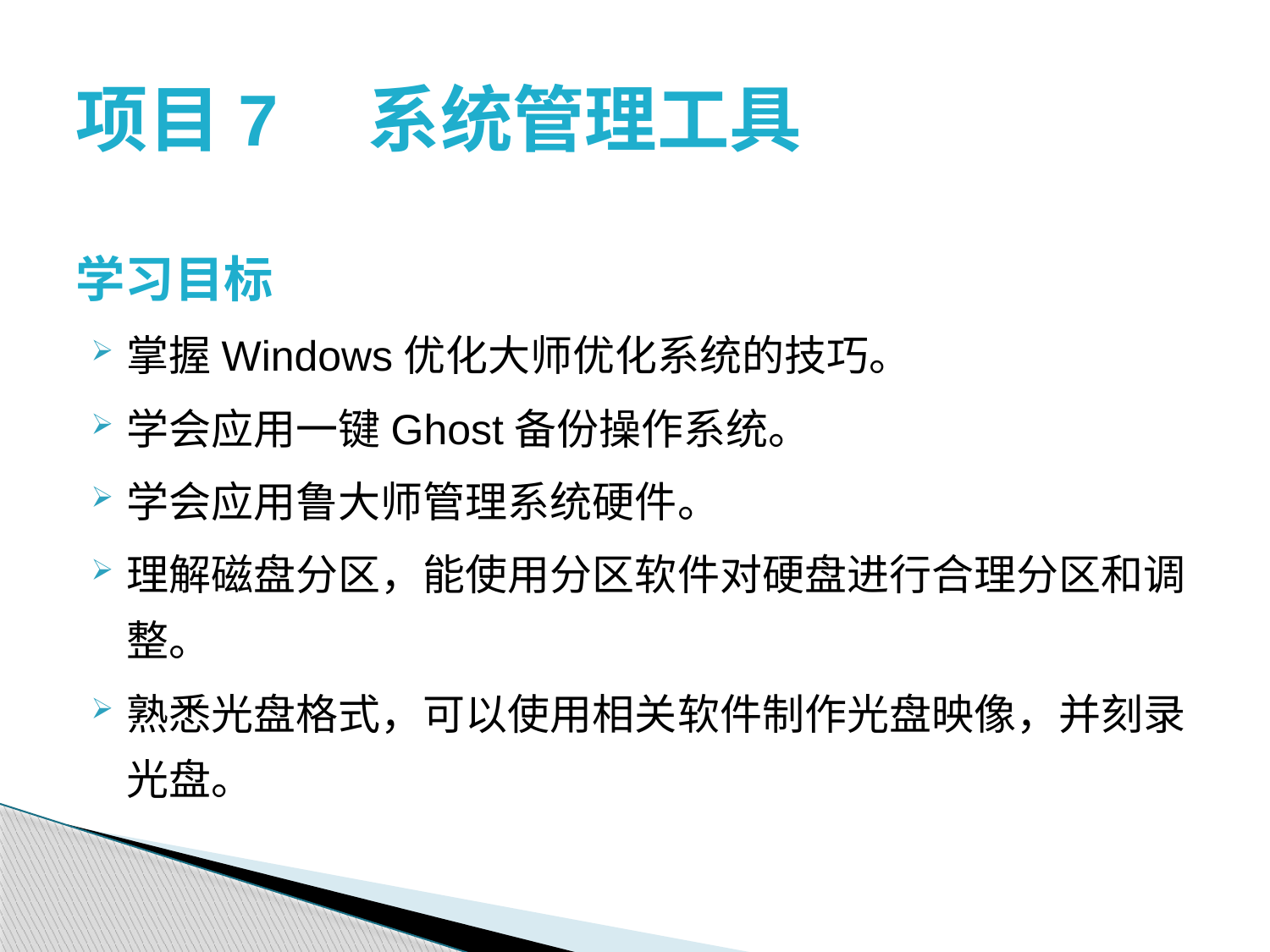

# 项目7　系统管理工具
学习目标
掌握Windows优化大师优化系统的技巧。
学会应用一键Ghost备份操作系统。
学会应用鲁大师管理系统硬件。
理解磁盘分区，能使用分区软件对硬盘进行合理分区和调整。
熟悉光盘格式，可以使用相关软件制作光盘映像，并刻录光盘。